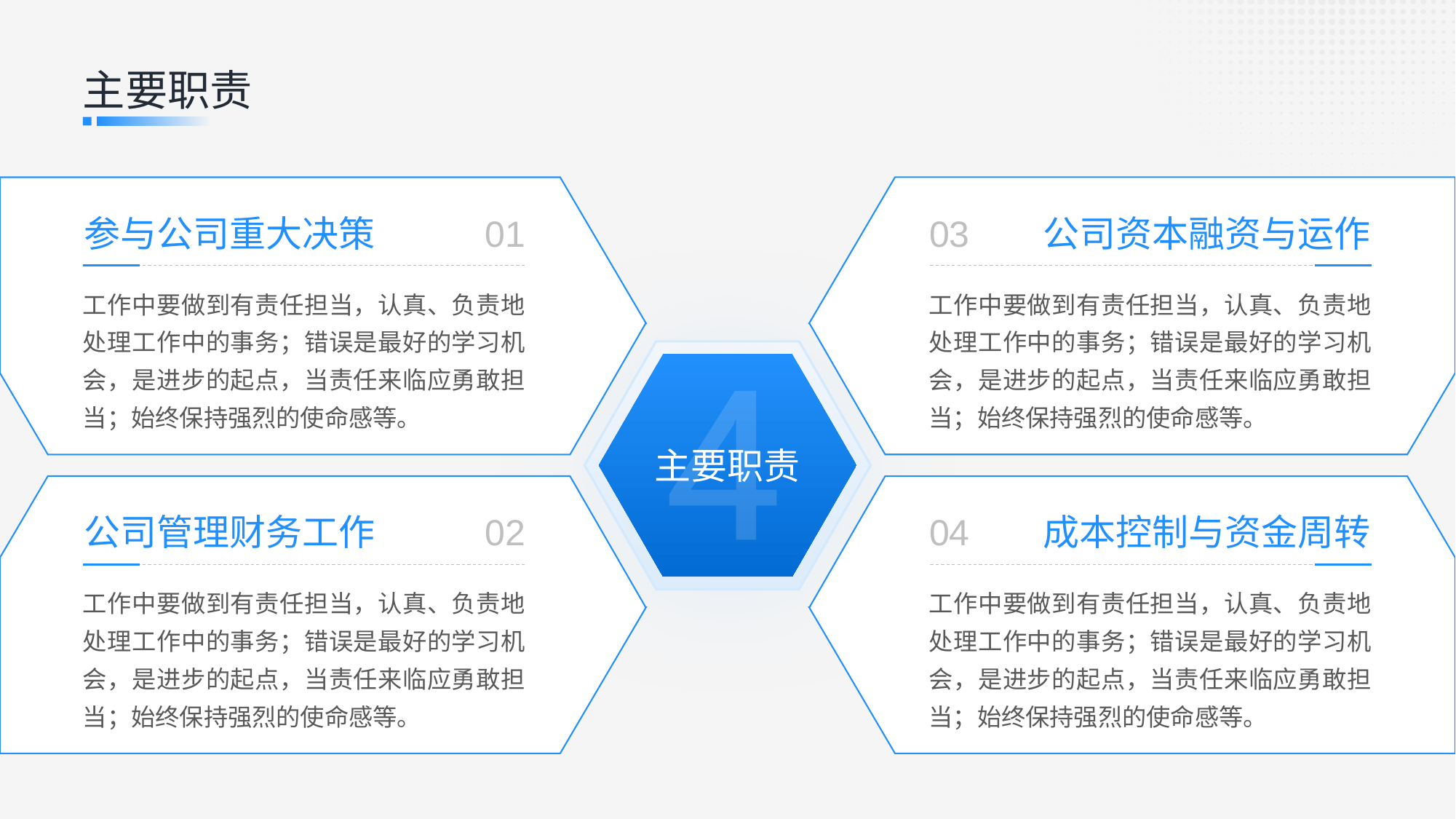

主要职责

参与公司重大决策
01
03
公司资本融资与运作
工作中要做到有责任担当，认真、负责地处理工作中的事务；错误是最好的学习机会，是进步的起点，当责任来临应勇敢担当；始终保持强烈的使命感等。
工作中要做到有责任担当，认真、负责地处理工作中的事务；错误是最好的学习机会，是进步的起点，当责任来临应勇敢担当；始终保持强烈的使命感等。

主要职责

公司管理财务工作
02
04
成本控制与资金周转
工作中要做到有责任担当，认真、负责地处理工作中的事务；错误是最好的学习机会，是进步的起点，当责任来临应勇敢担当；始终保持强烈的使命感等。
工作中要做到有责任担当，认真、负责地处理工作中的事务；错误是最好的学习机会，是进步的起点，当责任来临应勇敢担当；始终保持强烈的使命感等。